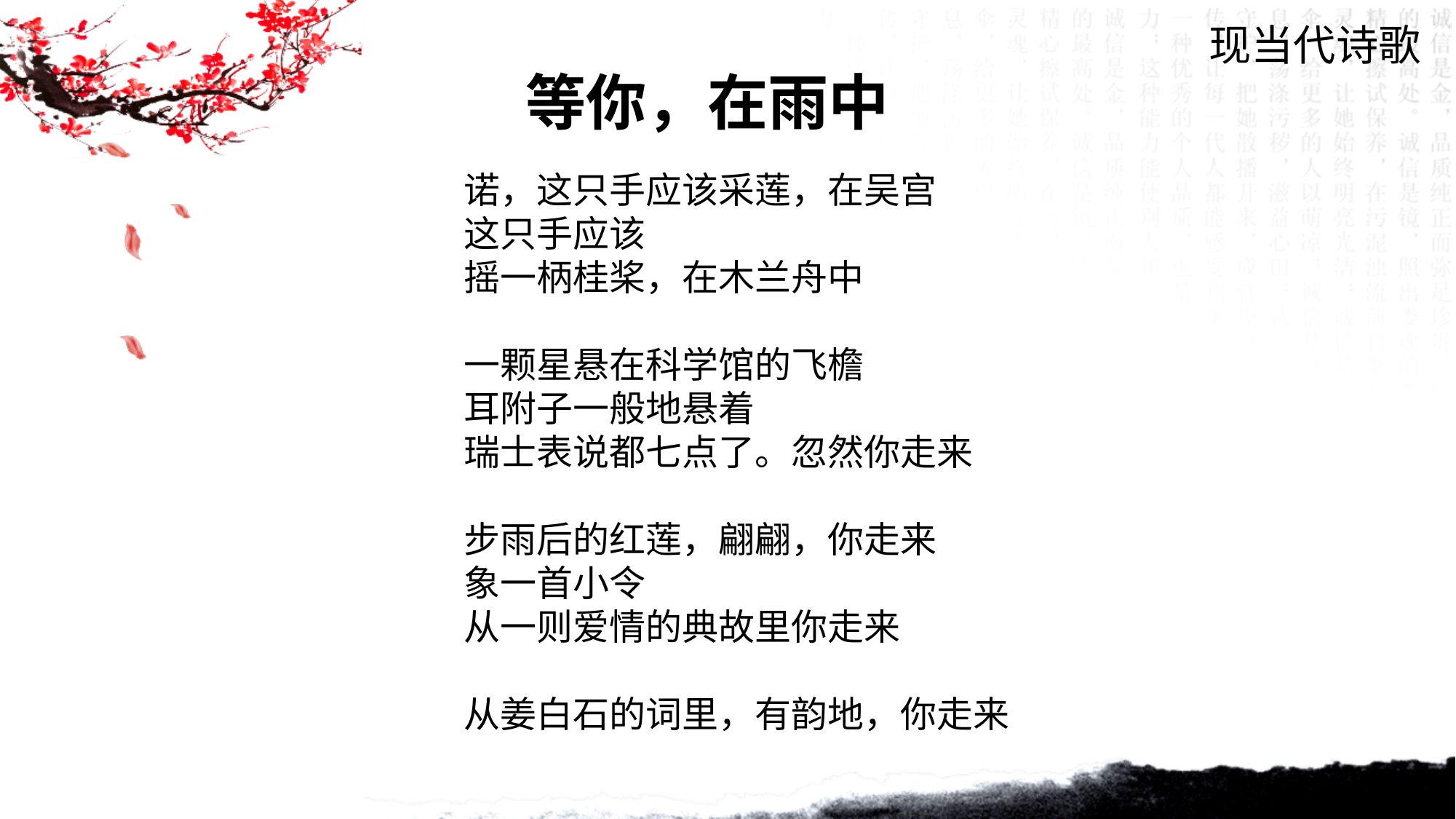

现当代诗歌
等你，在雨中
诺，这只手应该采莲，在吴宫
这只手应该
摇一柄桂桨，在木兰舟中

一颗星悬在科学馆的飞檐
耳附子一般地悬着
瑞士表说都七点了。忽然你走来

步雨后的红莲，翩翩，你走来
象一首小令
从一则爱情的典故里你走来

从姜白石的词里，有韵地，你走来